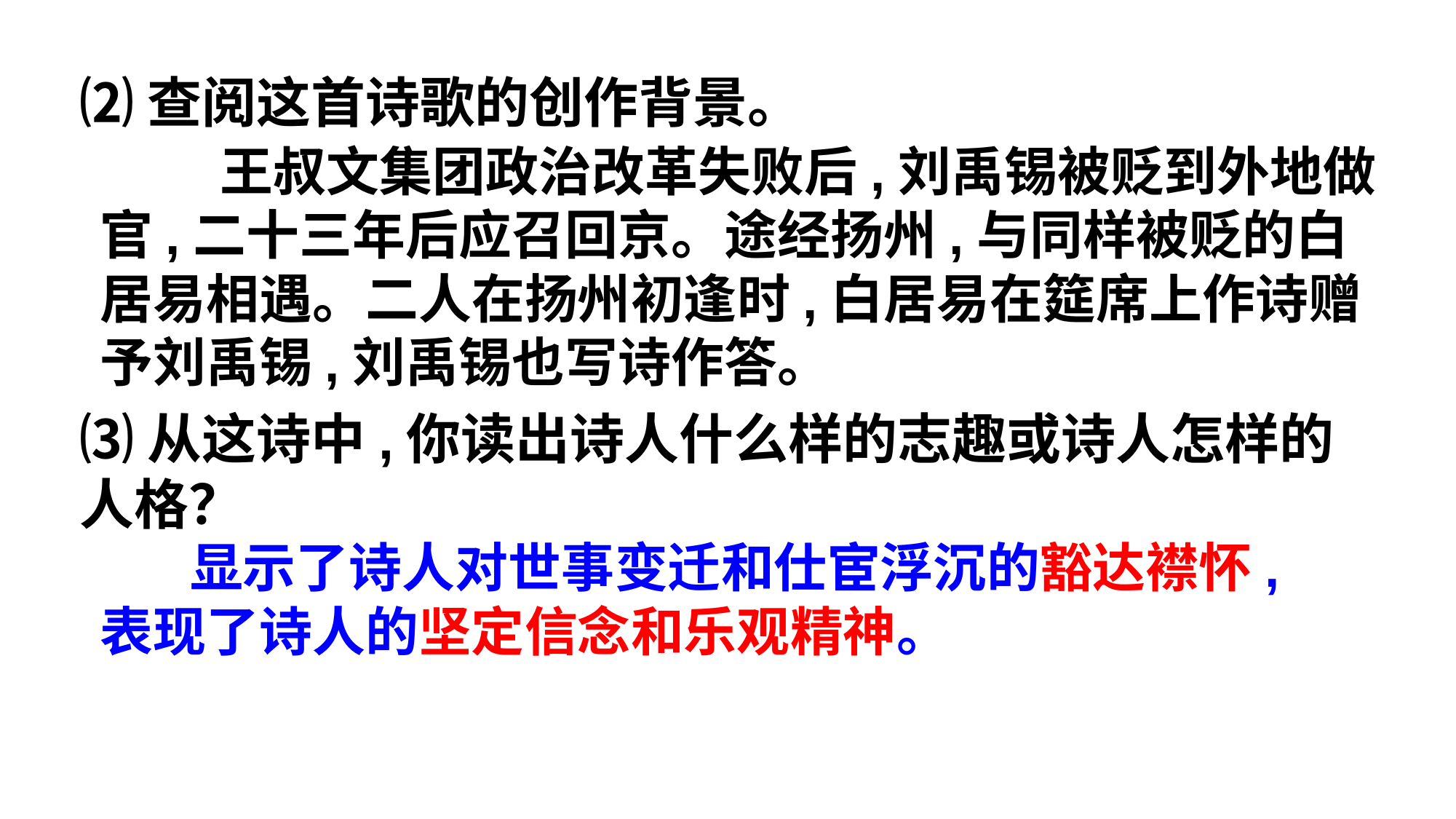

⑵查阅这首诗歌的创作背景。
         王叔文集团政治改革失败后,刘禹锡被贬到外地做官,二十三年后应召回京。途经扬州,与同样被贬的白居易相遇。二人在扬州初逢时,白居易在筵席上作诗赠予刘禹锡,刘禹锡也写诗作答。

⑶从这诗中,你读出诗人什么样的志趣或诗人怎样的人格？
        显示了诗人对世事变迁和仕宦浮沉的豁达襟怀,表现了诗人的坚定信念和乐观精神。